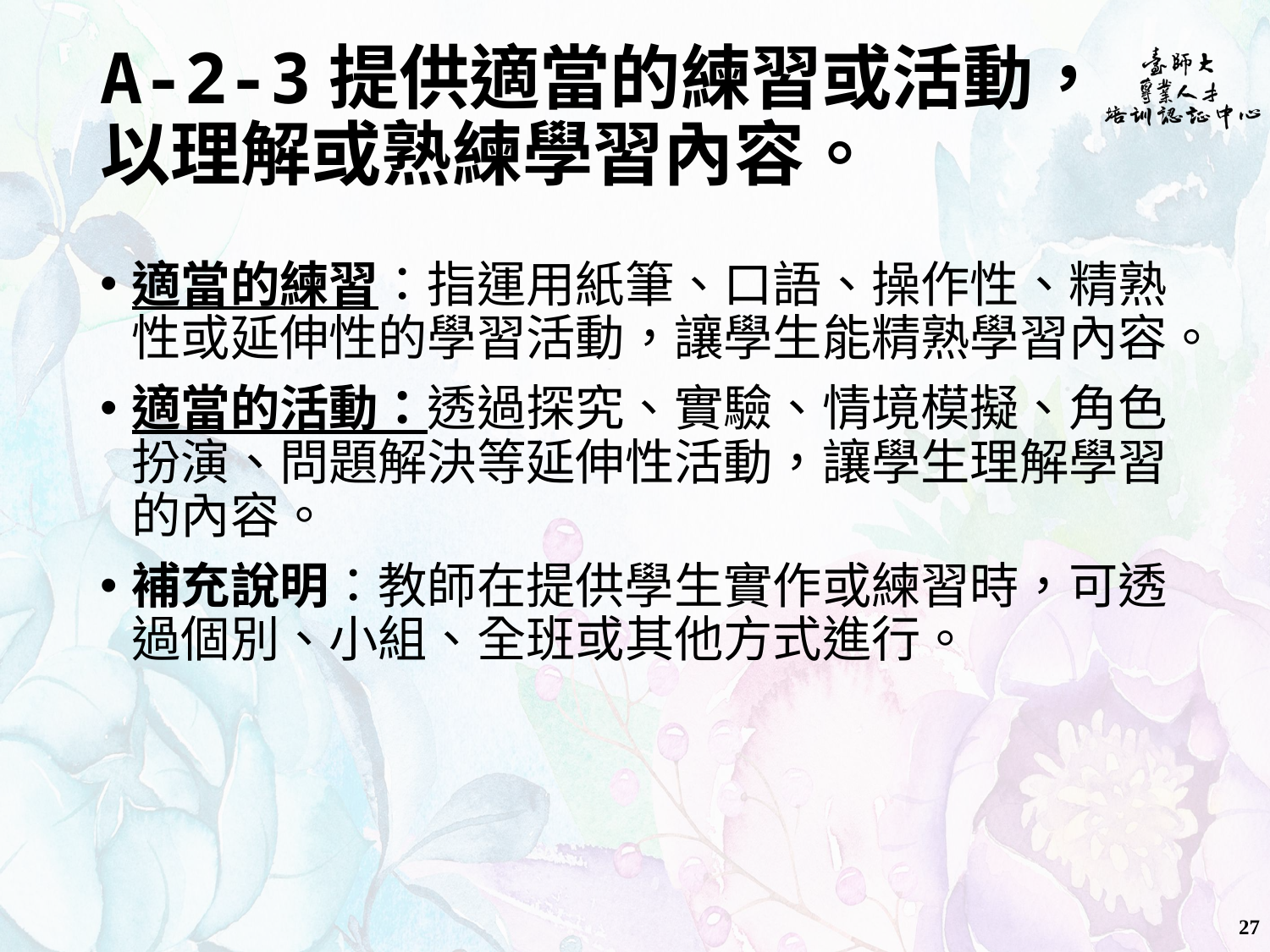

# A-2-3提供適當的練習或活動， 以理解或熟練學習內容。
適當的練習：指運用紙筆、口語、操作性、精熟性或延伸性的學習活動，讓學生能精熟學習內容。
適當的活動：透過探究、實驗、情境模擬、角色扮演、問題解決等延伸性活動，讓學生理解學習的內容。
補充說明：教師在提供學生實作或練習時，可透過個別、小組、全班或其他方式進行。
27